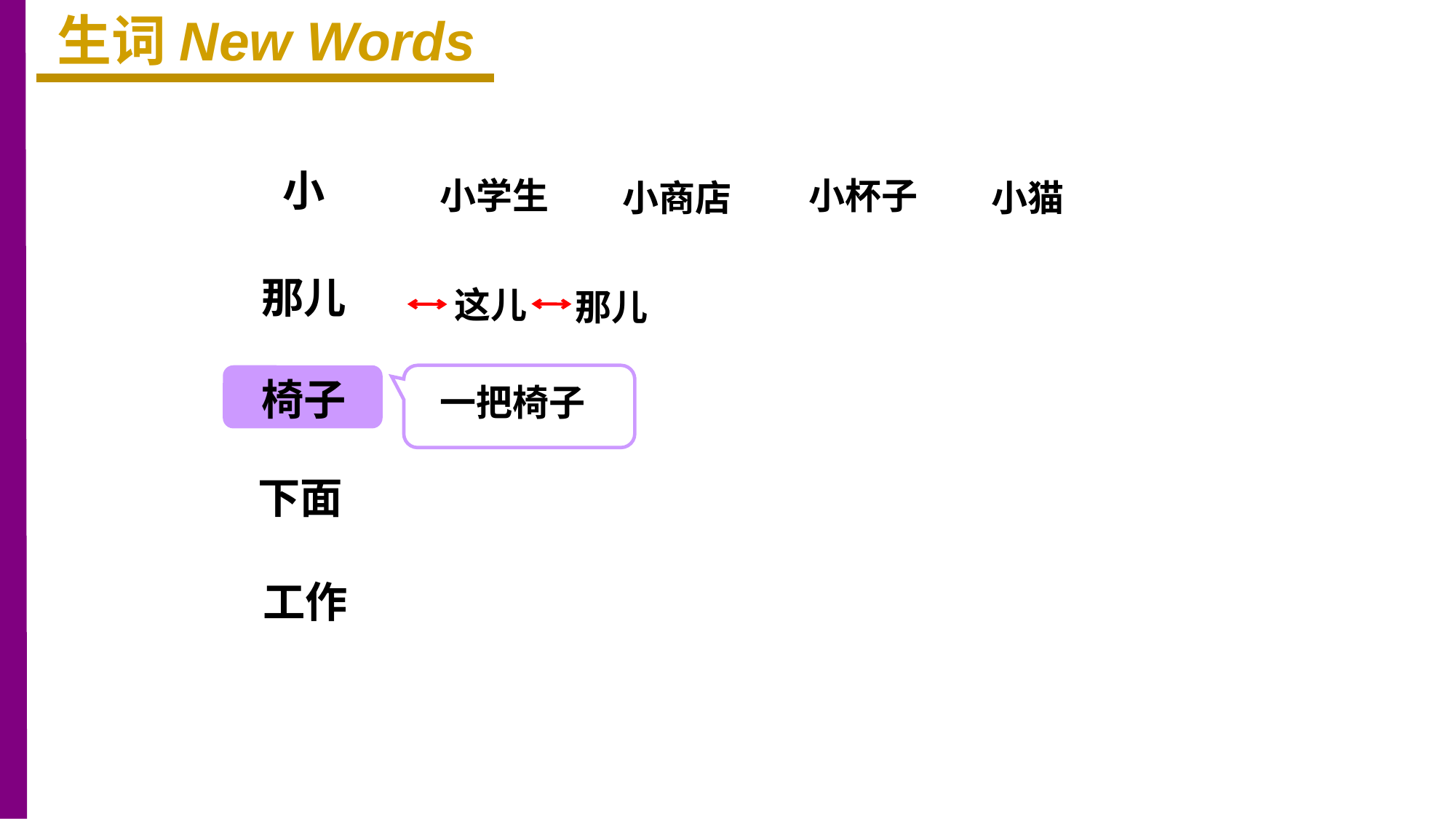

生词New Words
小
小学生
小杯子
小商店
小猫
那儿
这儿
那儿

椅子
一把椅子
下面
工作